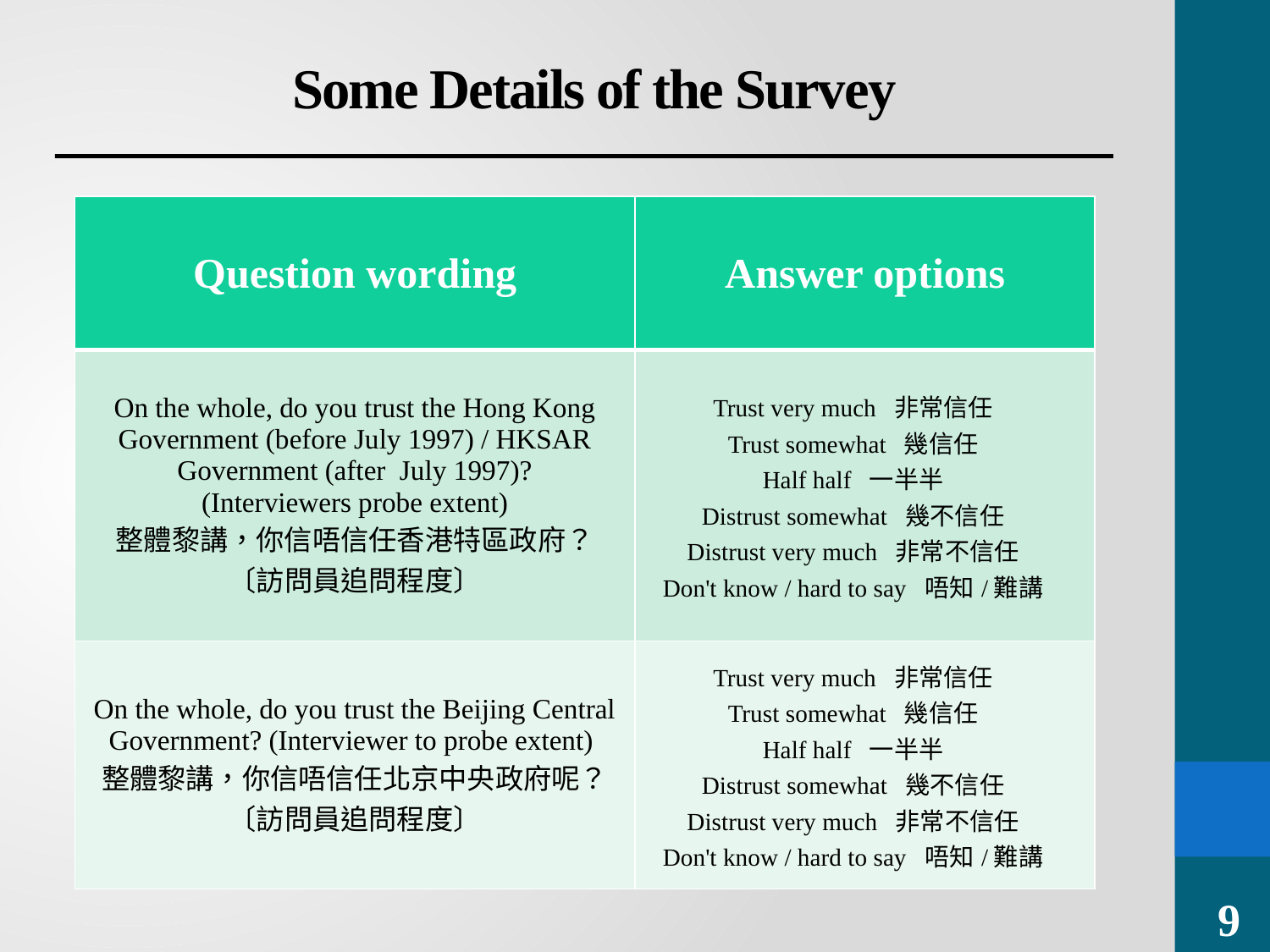

Some Details of the Survey

| Question wording | Answer options |
| --- | --- |
| On the whole, do you trust the Hong Kong Government (before July 1997) / HKSAR Government (after July 1997)? (Interviewers probe extent) 整體黎講，你信唔信任香港特區政府？ 〔訪問員追問程度〕 | Trust very much 非常信任 Trust somewhat 幾信任 Half half 一半半 Distrust somewhat 幾不信任 Distrust very much 非常不信任 Don't know / hard to say 唔知/難講 |
| On the whole, do you trust the Beijing Central Government? (Interviewer to probe extent) 整體黎講，你信唔信任北京中央政府呢？〔訪問員追問程度〕 | Trust very much 非常信任 Trust somewhat 幾信任 Half half 一半半 Distrust somewhat 幾不信任 Distrust very much 非常不信任 Don't know / hard to say 唔知/難講 |
9